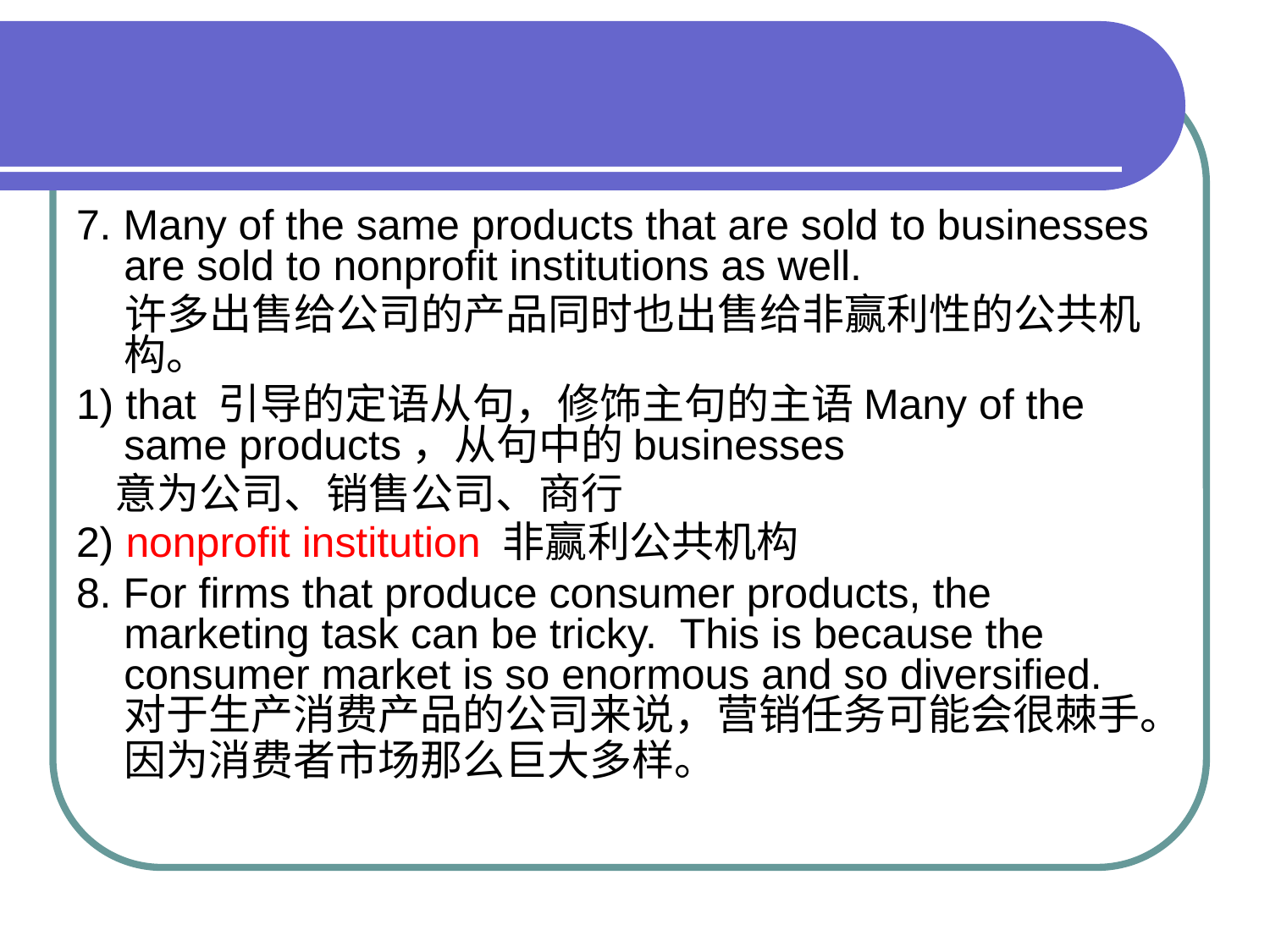

#
7. Many of the same products that are sold to businesses are sold to nonprofit institutions as well.
    许多出售给公司的产品同时也出售给非赢利性的公共机构。
1) that 引导的定语从句，修饰主句的主语Many of the same products，从句中的businesses
   意为公司、销售公司、商行
2) nonprofit institution 非赢利公共机构
8. For firms that produce consumer products, the marketing task can be tricky.  This is because the consumer market is so enormous and so diversified.对于生产消费产品的公司来说，营销任务可能会很棘手。因为消费者市场那么巨大多样。